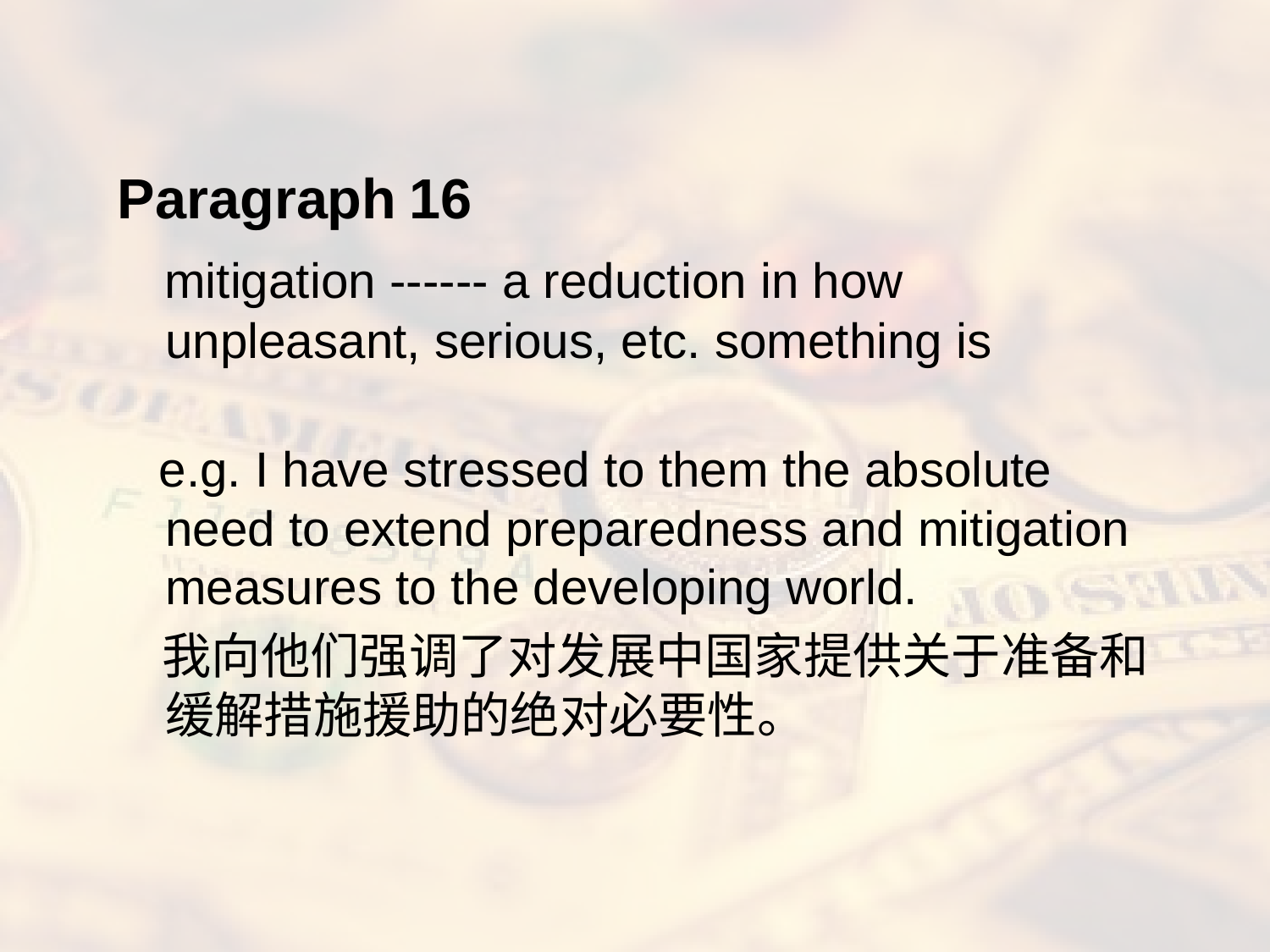

#
Paragraph 16
   mitigation ------ a reduction in how unpleasant, serious, etc. something is
   e.g. I have stressed to them the absolute need to extend preparedness and mitigation measures to the developing world.
   我向他们强调了对发展中国家提供关于准备和缓解措施援助的绝对必要性。